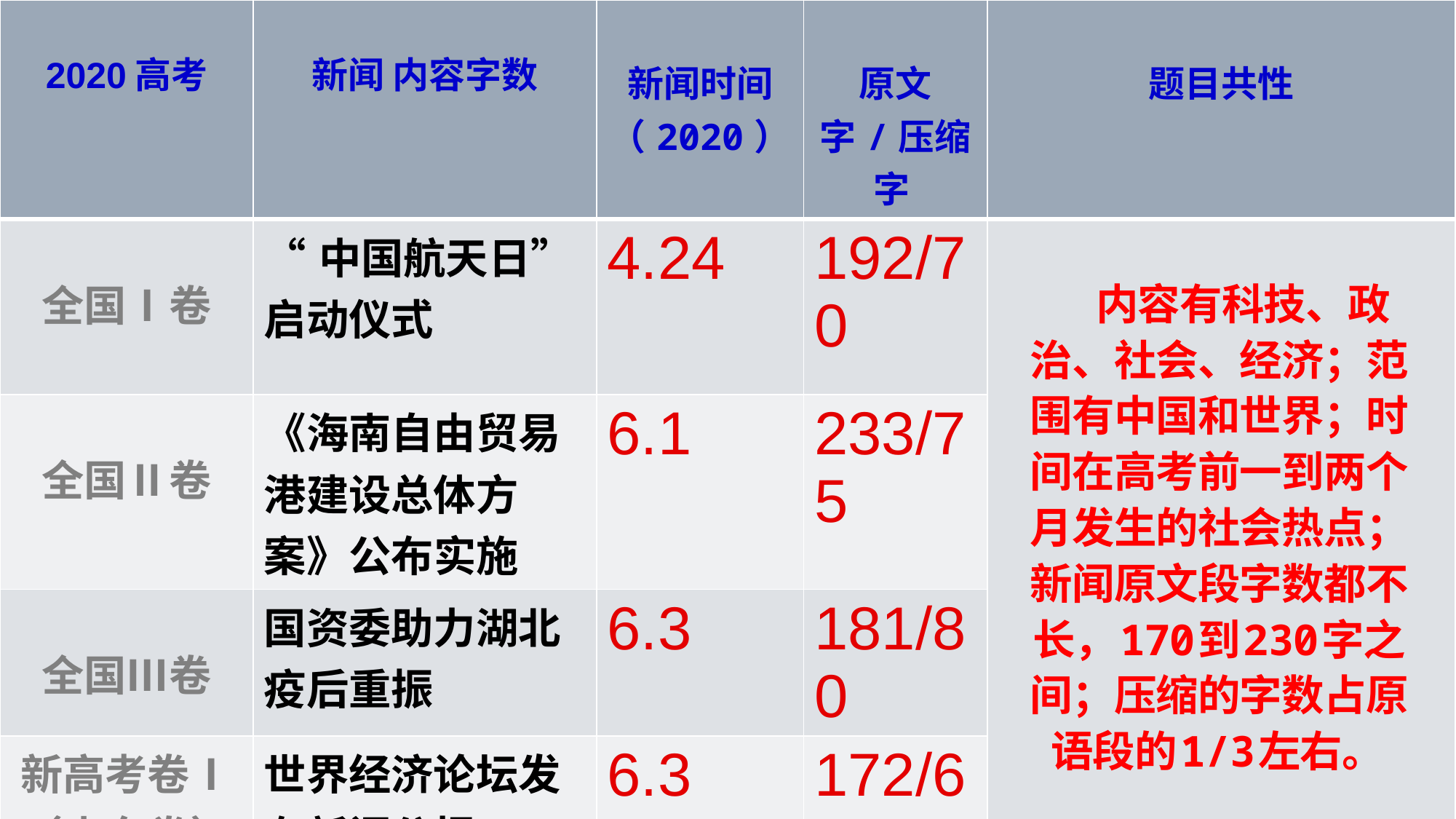

| 2020高考 | 新闻 内容字数 | 新闻时间 （2020） | 原文字/压缩字 | 题目共性 |
| --- | --- | --- | --- | --- |
| 全国Ⅰ卷 | “中国航天日”启动仪式 | 4.24 | 192/70 |  |
| 全国Ⅱ卷 | 《海南自由贸易港建设总体方案》公布实施 | 6.1 | 233/75 |  |
| 全国Ⅲ卷 | 国资委助力湖北疫后重振 | 6.3 | 181/80 |  |
| 新高考卷Ⅰ （山东卷） | 世界经济论坛发布新闻公报 | 6.3 | 172/60 |  |
     内容有科技、政治、社会、经济；范围有中国和世界；时间在高考前一到两个月发生的社会热点；新闻原文段字数都不长，170到230字之间；压缩的字数占原语段的1/3左右。
2020/9/27